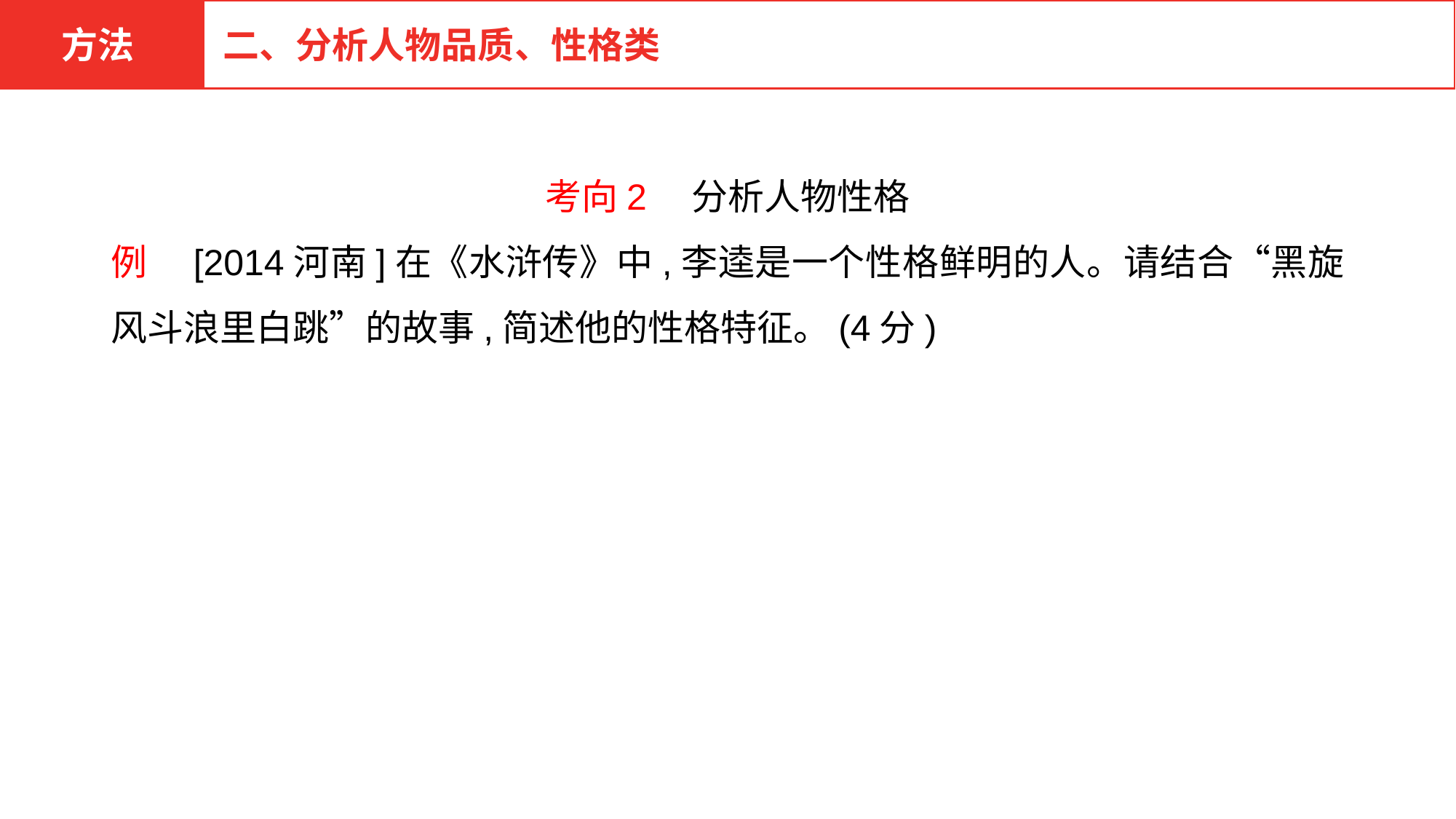

方法
二、分析人物品质、性格类
考向2　分析人物性格
例　[2014河南]在《水浒传》中,李逵是一个性格鲜明的人。请结合“黑旋风斗浪里白跳”的故事,简述他的性格特征。(4分)